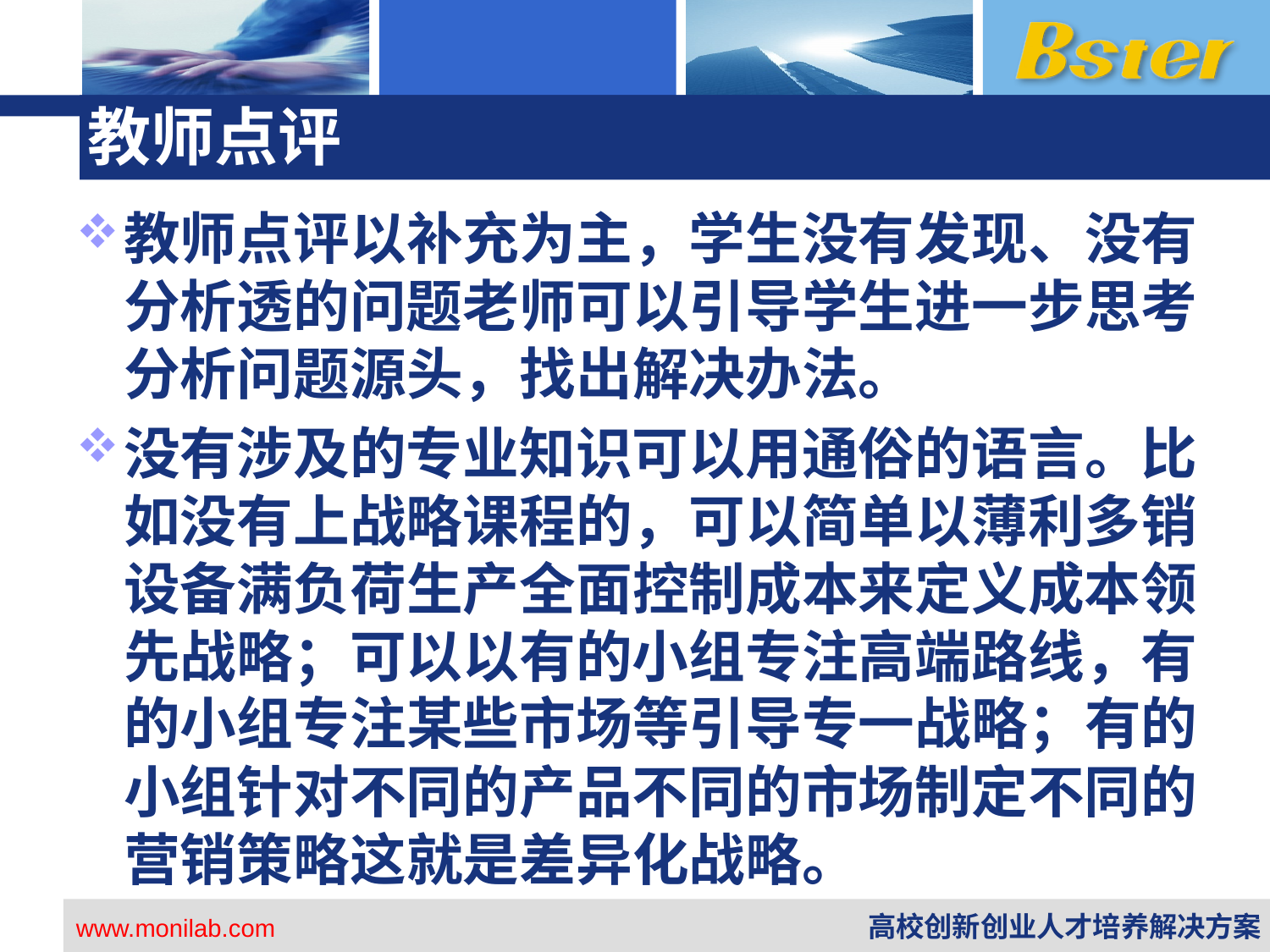

# 教师点评
教师点评以补充为主，学生没有发现、没有分析透的问题老师可以引导学生进一步思考分析问题源头，找出解决办法。
没有涉及的专业知识可以用通俗的语言。比如没有上战略课程的，可以简单以薄利多销设备满负荷生产全面控制成本来定义成本领先战略；可以以有的小组专注高端路线，有的小组专注某些市场等引导专一战略；有的小组针对不同的产品不同的市场制定不同的营销策略这就是差异化战略。